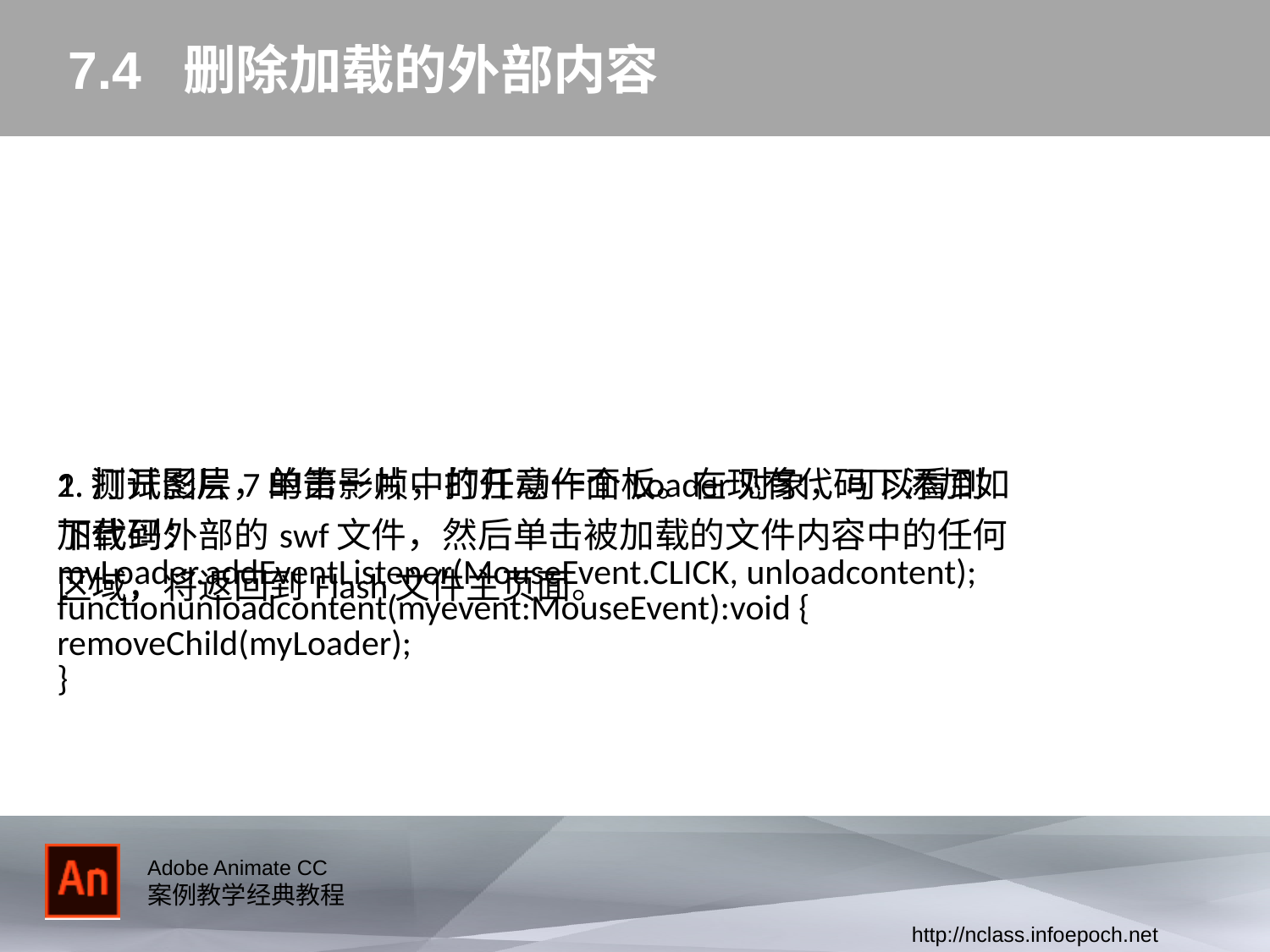

# 7.4  删除加载的外部内容
myLoader.addEventListener(MouseEvent.CLICK, unloadcontent);
functionunloadcontent(myevent:MouseEvent):void {
removeChild(myLoader);
}